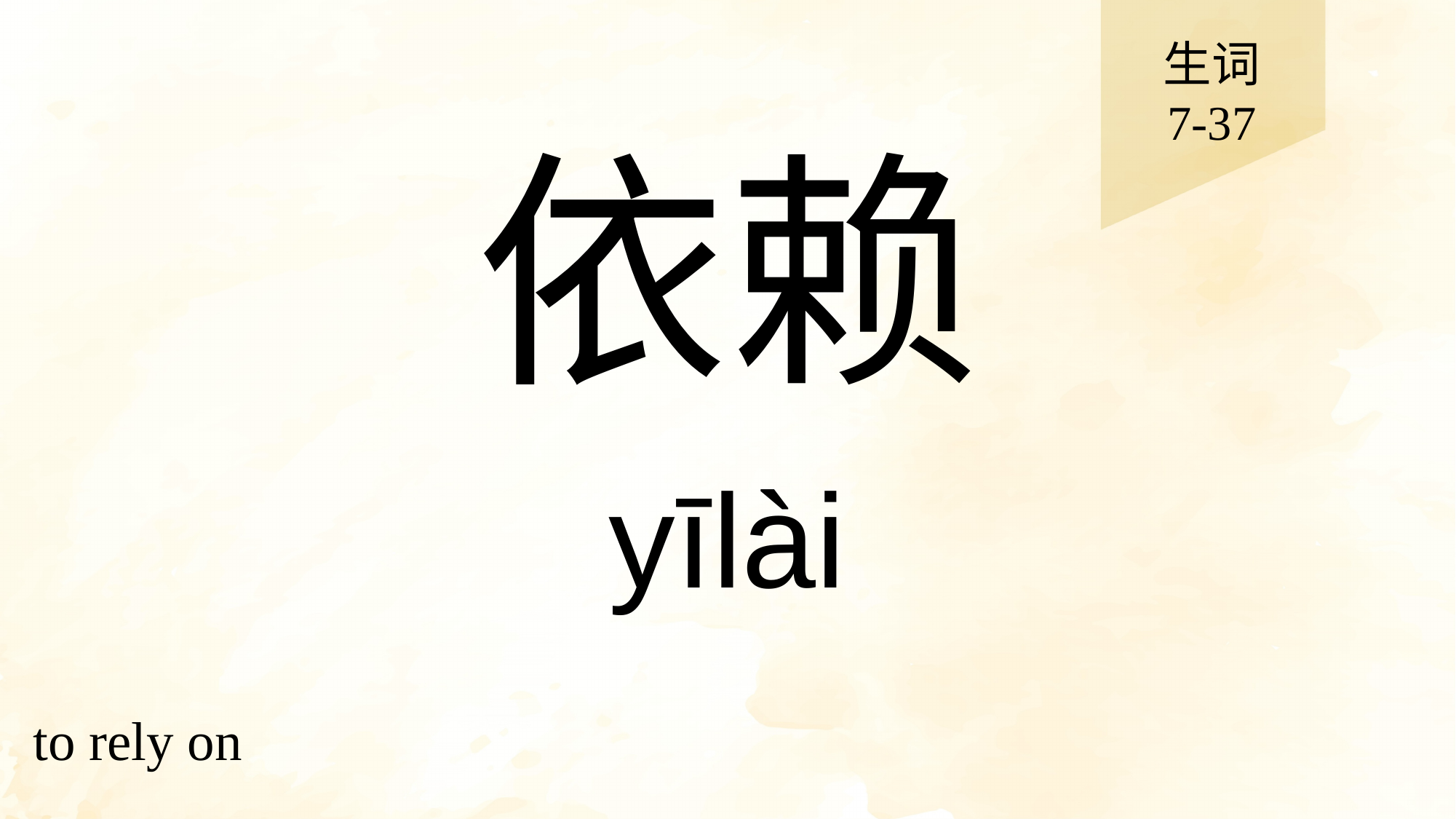

生词
7-37
# 依赖
yīlài
to rely on